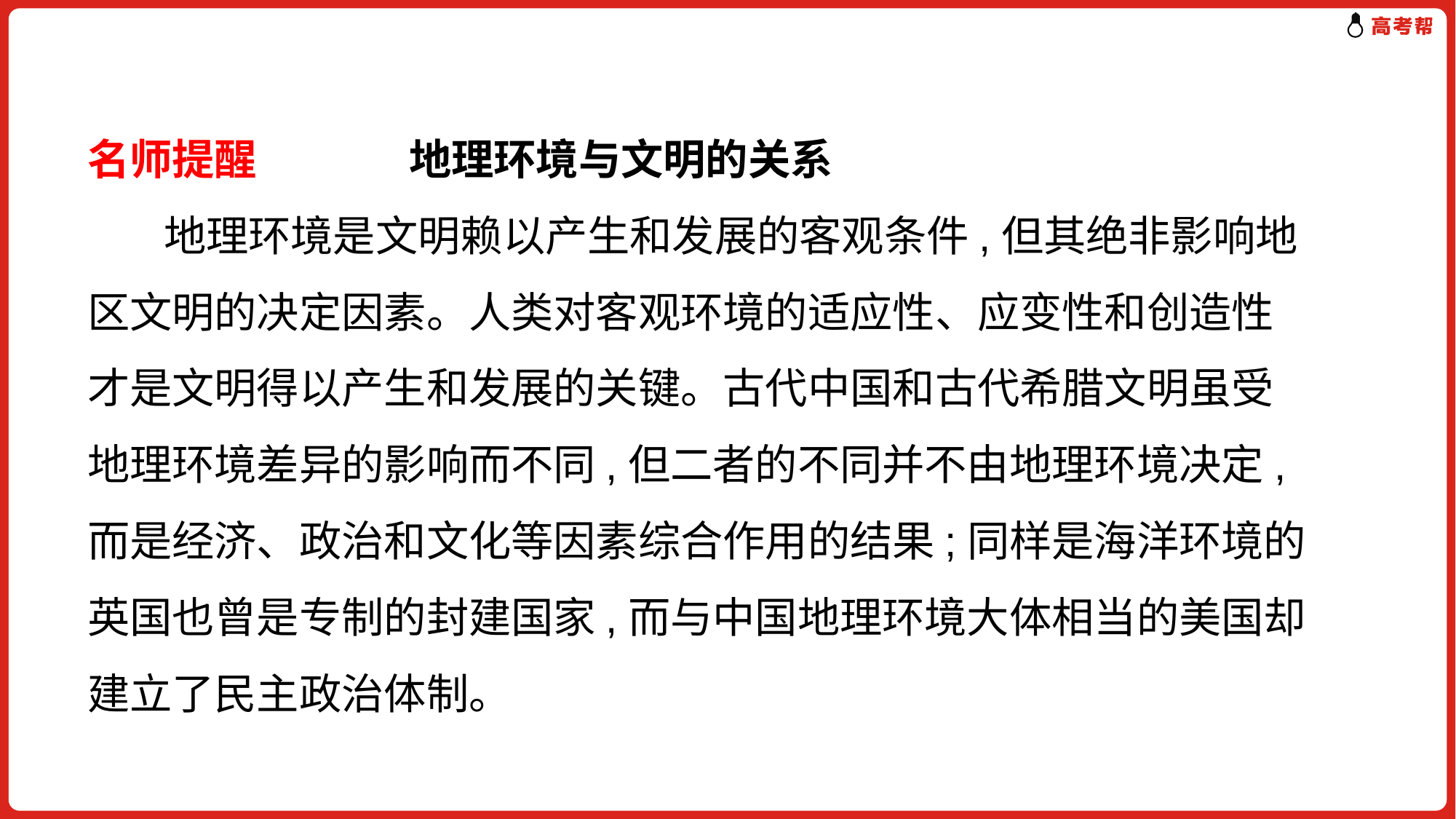

名师提醒　       　地理环境与文明的关系
       地理环境是文明赖以产生和发展的客观条件,但其绝非影响地区文明的决定因素。人类对客观环境的适应性、应变性和创造性才是文明得以产生和发展的关键。古代中国和古代希腊文明虽受地理环境差异的影响而不同,但二者的不同并不由地理环境决定,而是经济、政治和文化等因素综合作用的结果;同样是海洋环境的英国也曾是专制的封建国家,而与中国地理环境大体相当的美国却建立了民主政治体制。